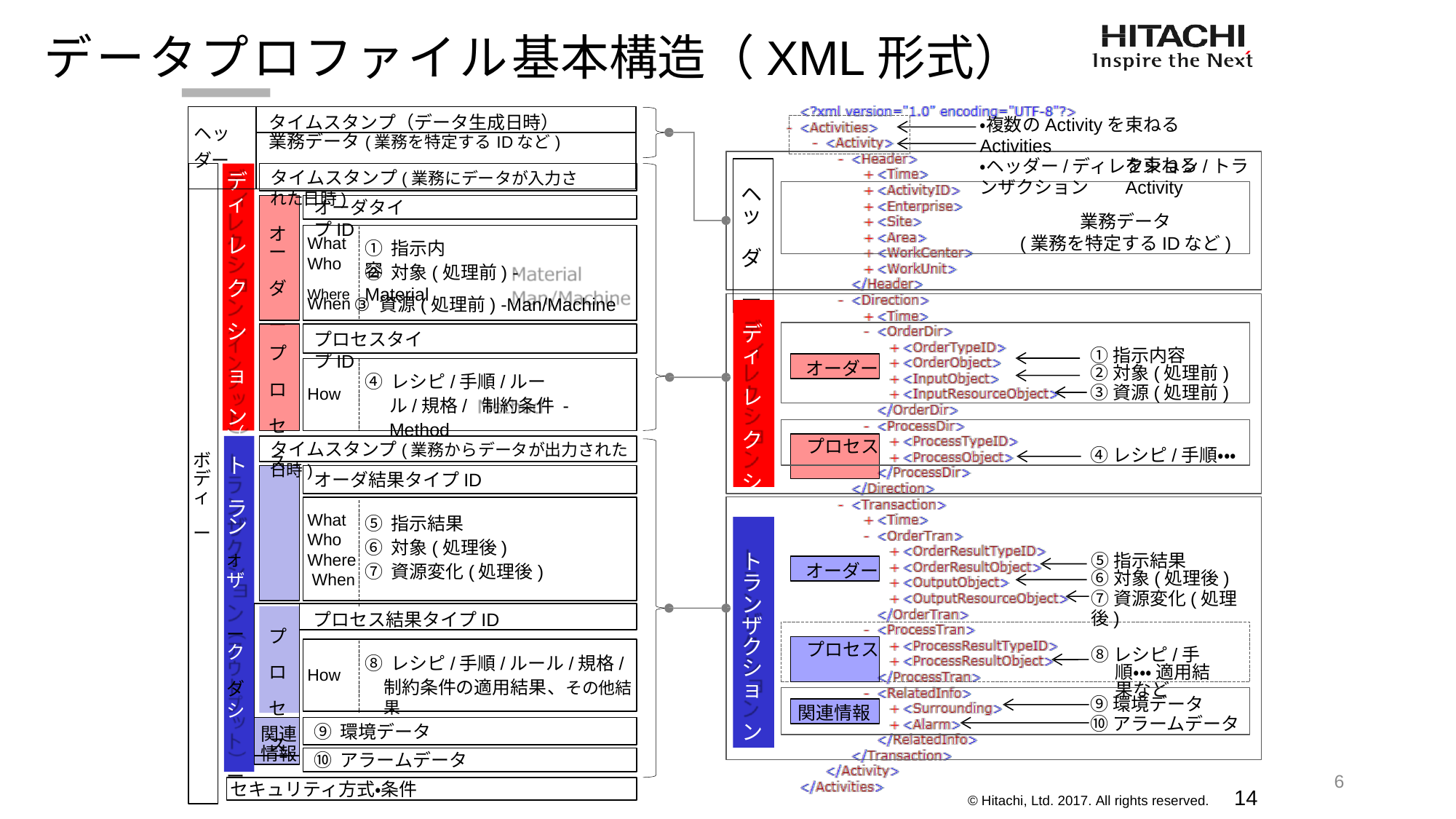

# データプロファイル基本構造（XML形式）

| ヘッダー | タイムスタンプ（データ生成日時） |
| --- | --- |
|  | 業務データ(業務を特定するIDなど) |

・複数のActivityを束ねるActivities
・ヘッダー/ディレクション/トランザクション

を束ねるActivity

ヘ ッ ダ ー

タイムスタンプ(業務にデータが入力された日時)
デ ィ レ ク シ ョ ン
（
イ ン プ ッ ト

業務データ
(業務を特定するIDなど)
オーダタイプID

オ ー ダ ー

What
① 指示内容
Who

② 対象(処理前) -Material

Where ③ 資源(処理前) -Man/Machine
When

デ ィ レ ク シ ョ ン

①指示内容
②対象(処理前)
③資源(処理前)

プロセスタイプID
プ ロ セ ス

オーダー

④ レシピ/手順/ルール/規格/  制約条件 -Method

How

④レシピ/手順・・・
）

プロセス

タイムスタンプ(業務からデータが出力された日時)

ボ デ ィ ー

ト ラ
ン   オ
ザ   ー
ク   ダ
シ   ー
ョ ン
（
ア ウ ト プ ッ ト
）

オーダ結果タイプID

What  Who  Where  When
⑤ 指示結果
⑥ 対象(処理後)
⑦ 資源変化(処理後)

ト ラ ン ザ ク シ ョ ン
⑤指示結果
⑥対象(処理後)
⑦資源変化(処理後)
オーダー

プ ロ セ ス
プロセス結果タイプID

プロセス

⑧レシピ/手順・・・ 適用結果など
⑧ レシピ/手順/ルール/規格/
制約条件の適用結果、その他結果

How
⑨環境データ
⑩アラームデータ

関連情報

関連 情報

⑨ 環境データ
⑩ アラームデータ

6
セキュリティ方式・条件
© Hitachi, Ltd. 2017. All rights reserved.	14